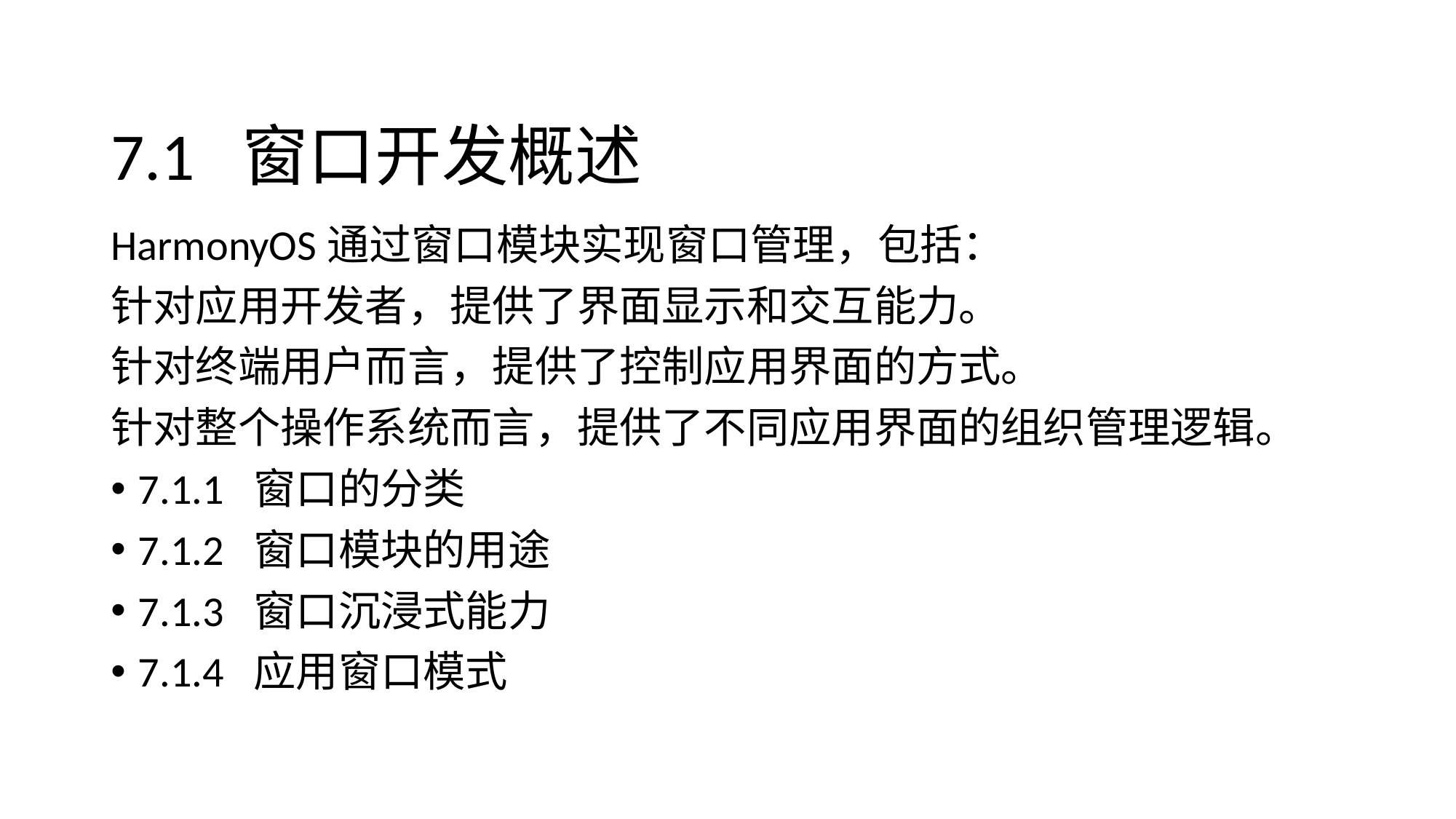

# 7.1  窗口开发概述
HarmonyOS通过窗口模块实现窗口管理，包括：
针对应用开发者，提供了界面显示和交互能力。
针对终端用户而言，提供了控制应用界面的方式。
针对整个操作系统而言，提供了不同应用界面的组织管理逻辑。
7.1.1  窗口的分类
7.1.2  窗口模块的用途
7.1.3  窗口沉浸式能力
7.1.4  应用窗口模式